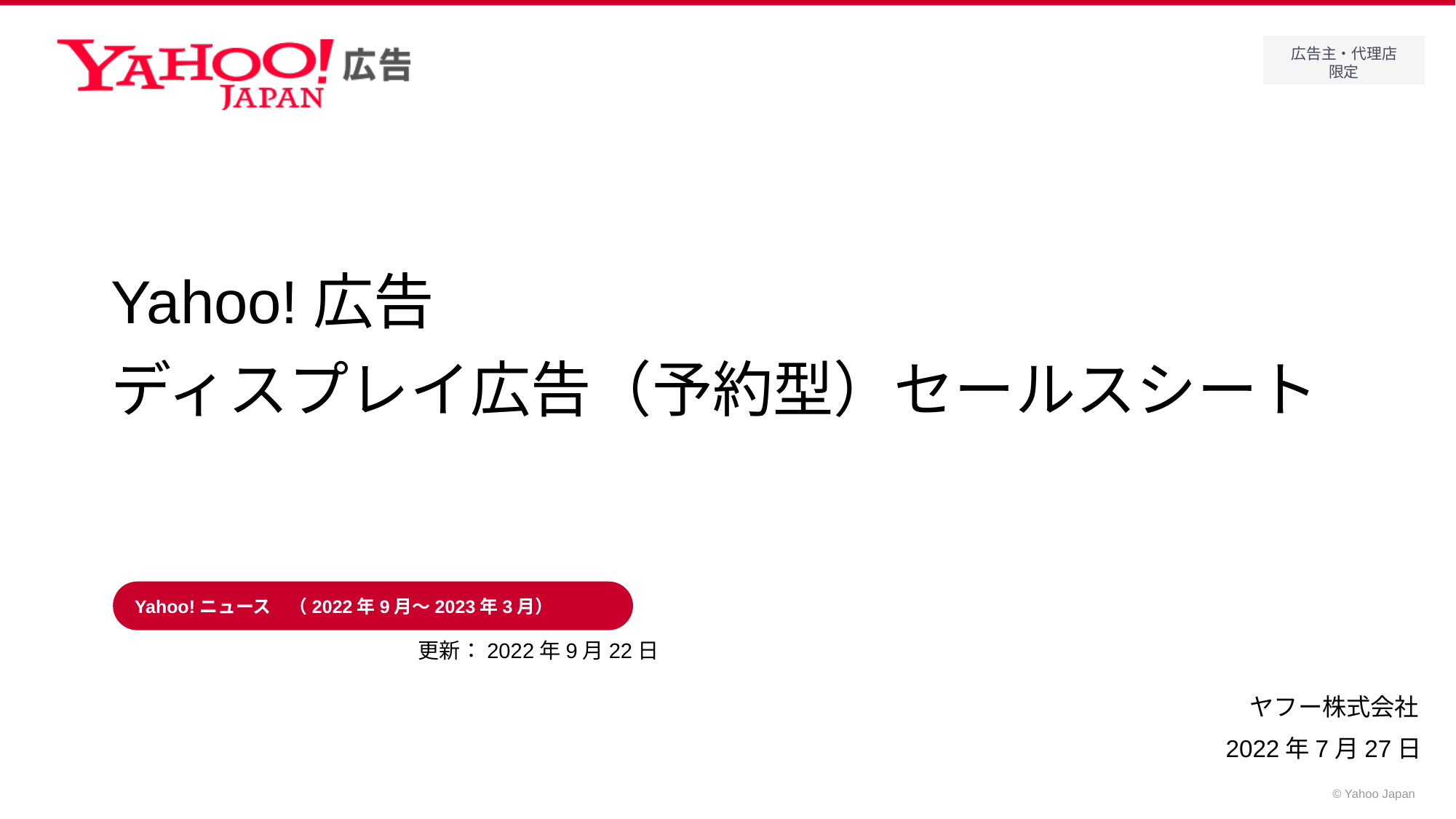

# Yahoo!広告 ディスプレイ広告（予約型）セールスシート
Yahoo!ニュース　（2022年9月～2023年3月）
更新：2022年9月22日
2022年7月27日